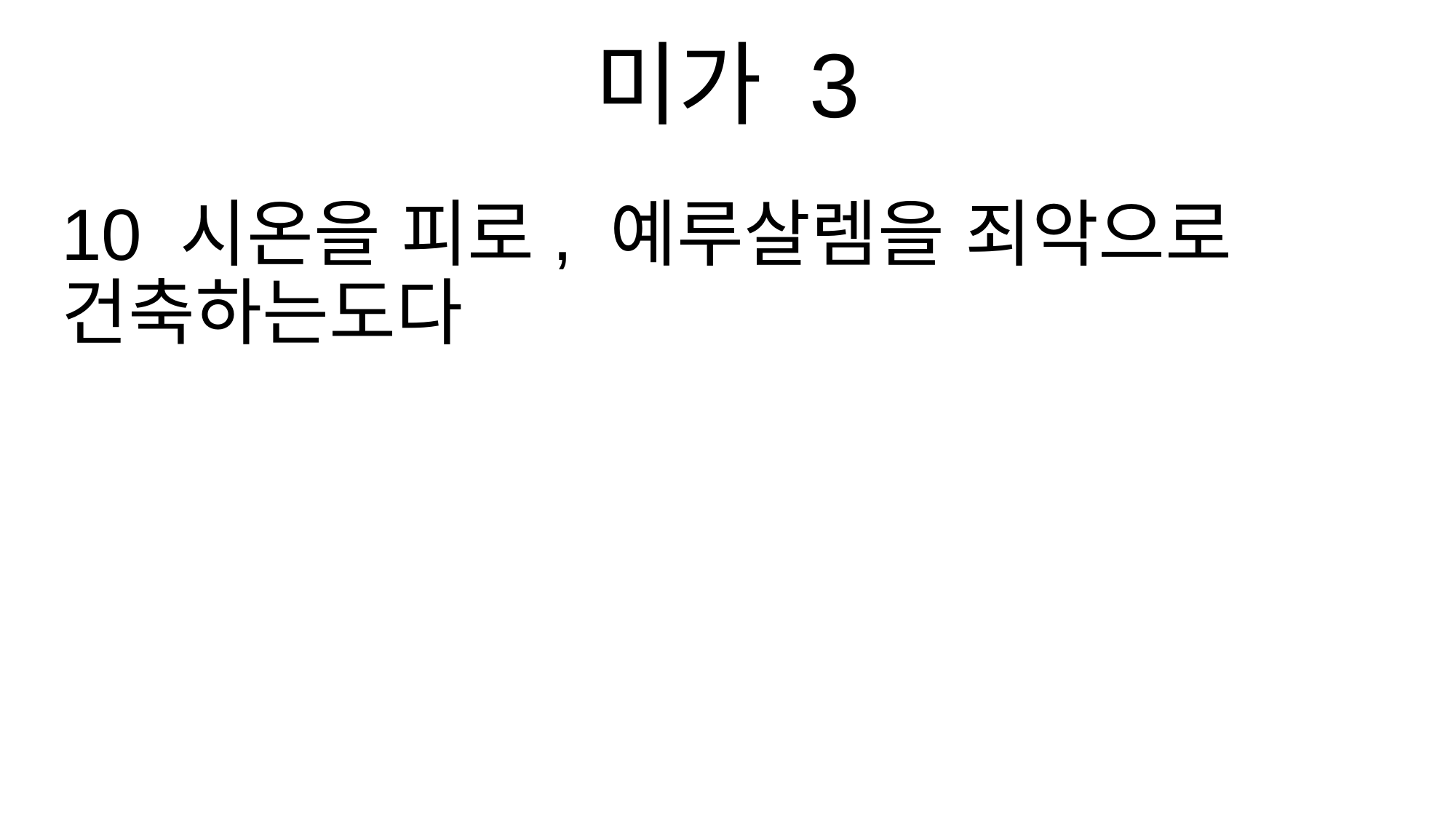

미가 3
10 시온을 피로, 예루살렘을 죄악으로 건축하는도다